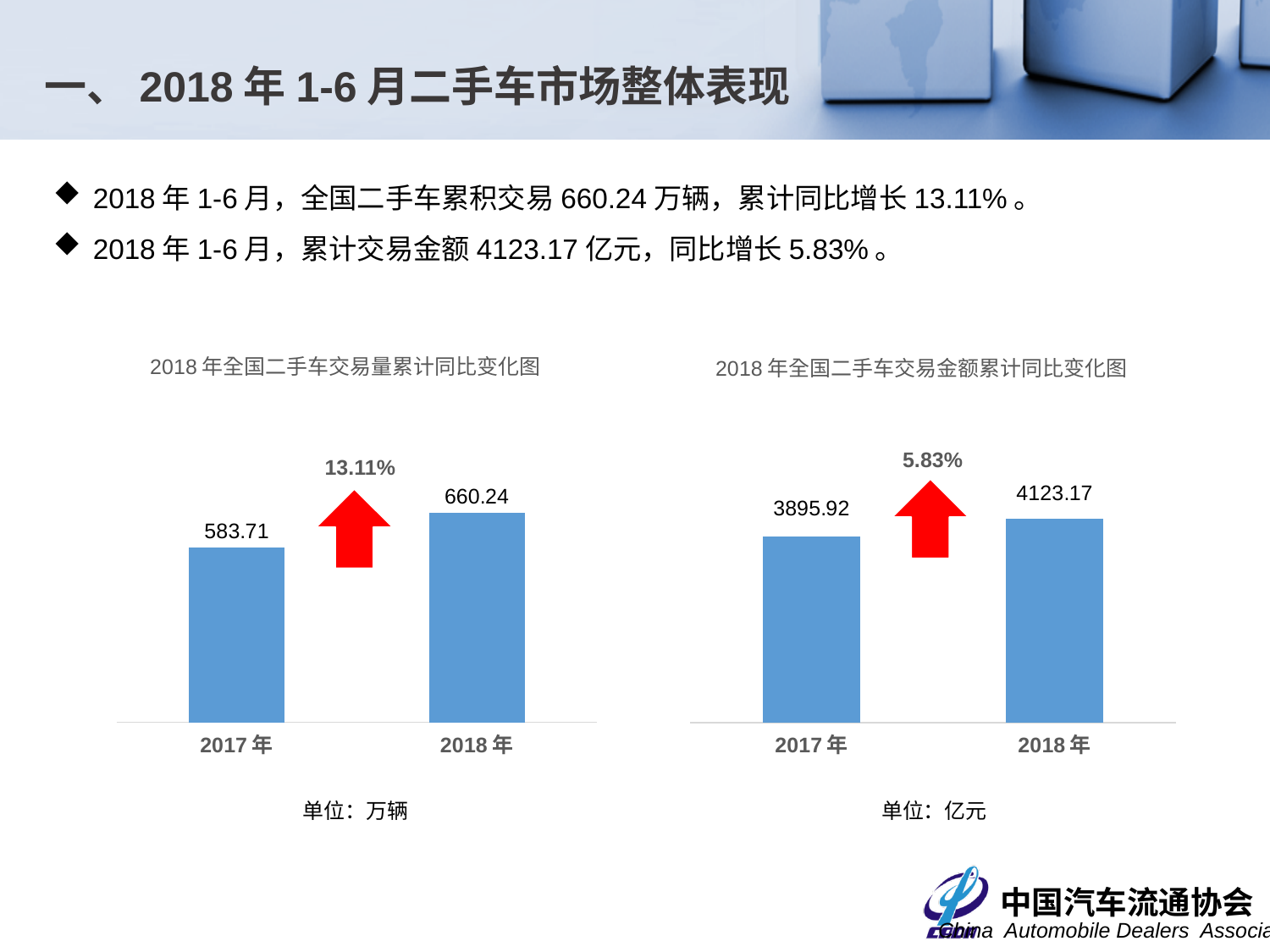

一、2018年1-6月二手车市场整体表现
2018年1-6月，全国二手车累积交易660.24万辆，累计同比增长13.11%。
2018年1-6月，累计交易金额4123.17亿元，同比增长5.83%。

### Chart: 2018年全国二手车交易量累计同比变化图

| Category |  |
|---|---|
| 2017年 | 583.71 |
| 2018年 | 660.244 |

### Chart: 2018年全国二手车交易金额累计同比变化图

| Category |  |
|---|---|
| 2017年 | 3895.92352533553 |
| 2018年 | 4123.171666729524 |
5.83%
13.11%

单位：万辆
单位：亿元